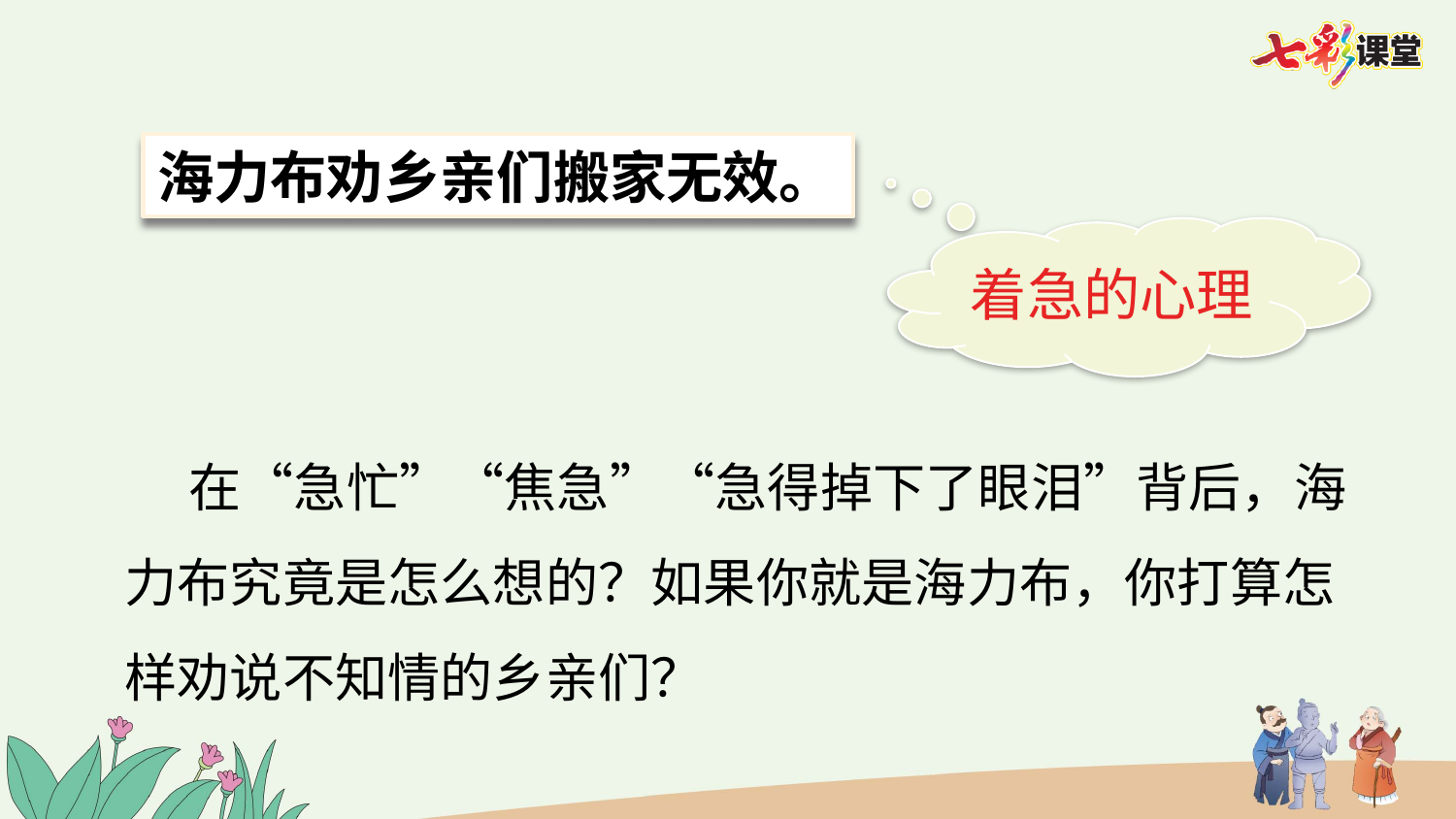

海力布劝乡亲们搬家无效。
着急的心理
    在“急忙”“焦急”“急得掉下了眼泪”背后，海力布究竟是怎么想的？如果你就是海力布，你打算怎样劝说不知情的乡亲们？